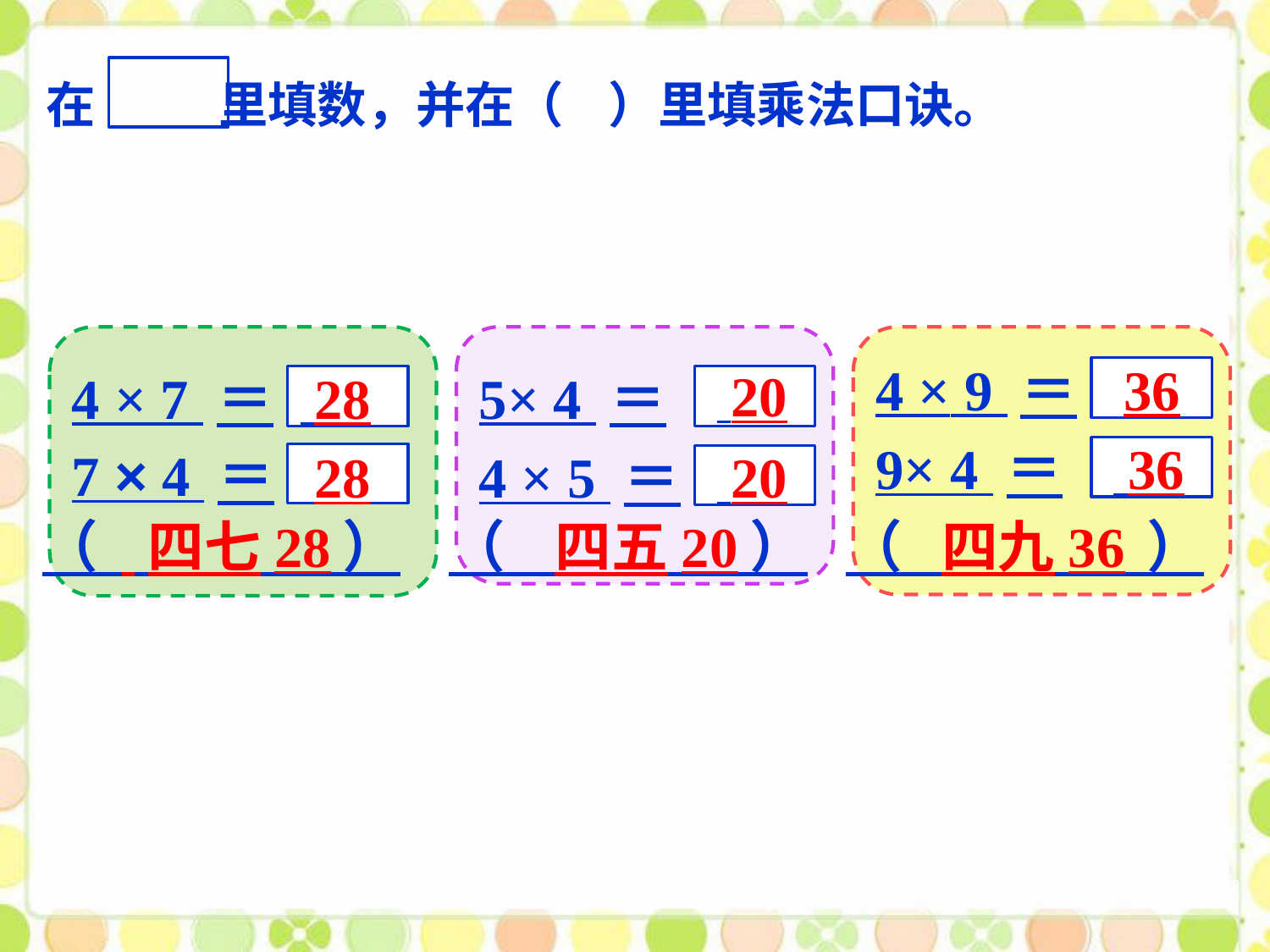

在           里填数，并在（    ）里填乘法口诀。

4 × 9 ＝

36
 20
4 × 7 ＝

 28
5× 4 ＝

9× 4 ＝

 36
7 × 4 ＝

 28
4 × 5 ＝

 20
（                   ）
 四七28
（                   ）
 四五20
（                   ）
 四九36